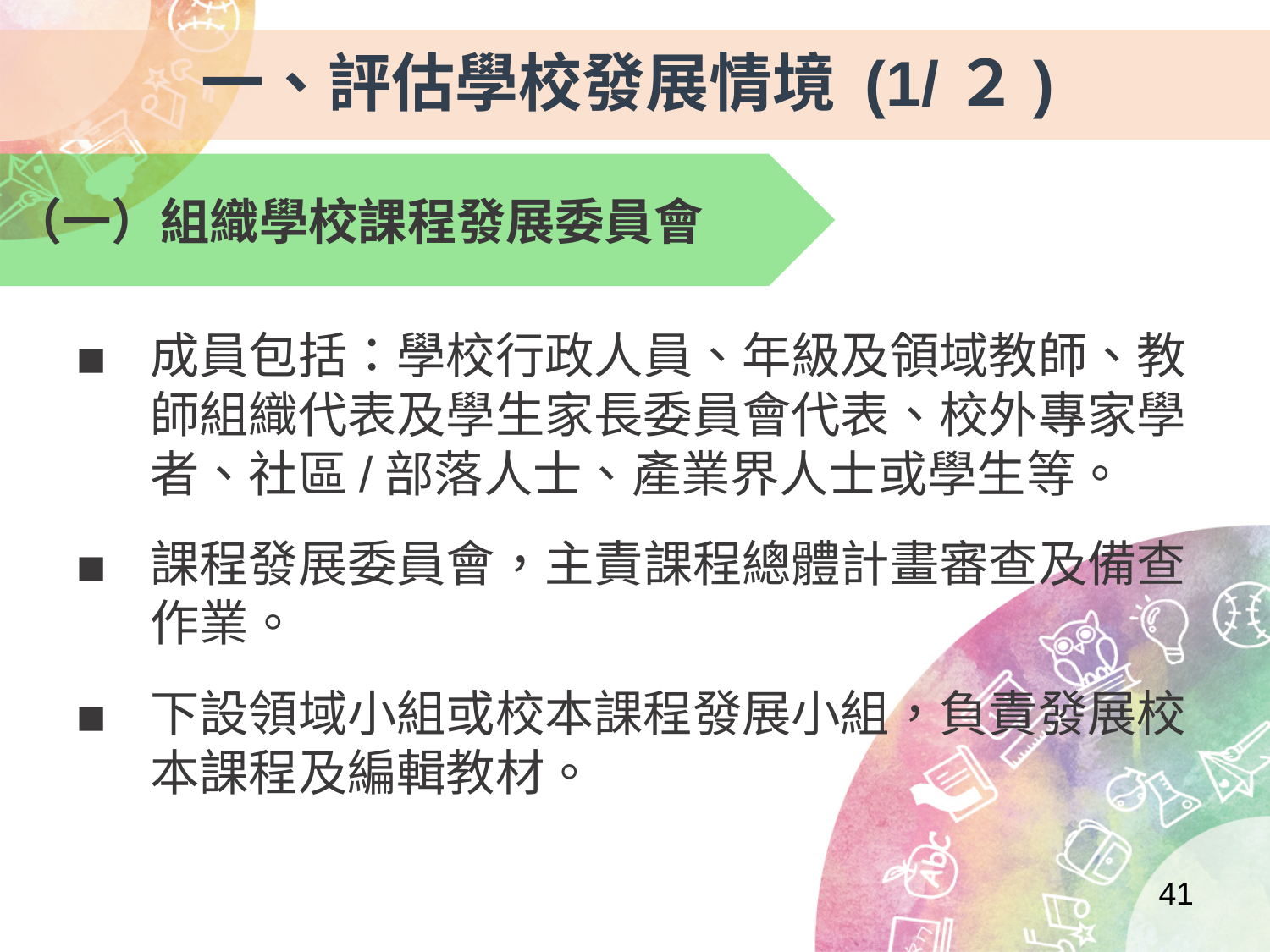

一、評估學校發展情境 (1/２)
（一）組織學校課程發展委員會
成員包括：學校行政人員、年級及領域教師、教師組織代表及學生家長委員會代表、校外專家學者、社區/部落人士、產業界人士或學生等。
課程發展委員會，主責課程總體計畫審查及備查作業。
下設領域小組或校本課程發展小組，負責發展校本課程及編輯教材。

41